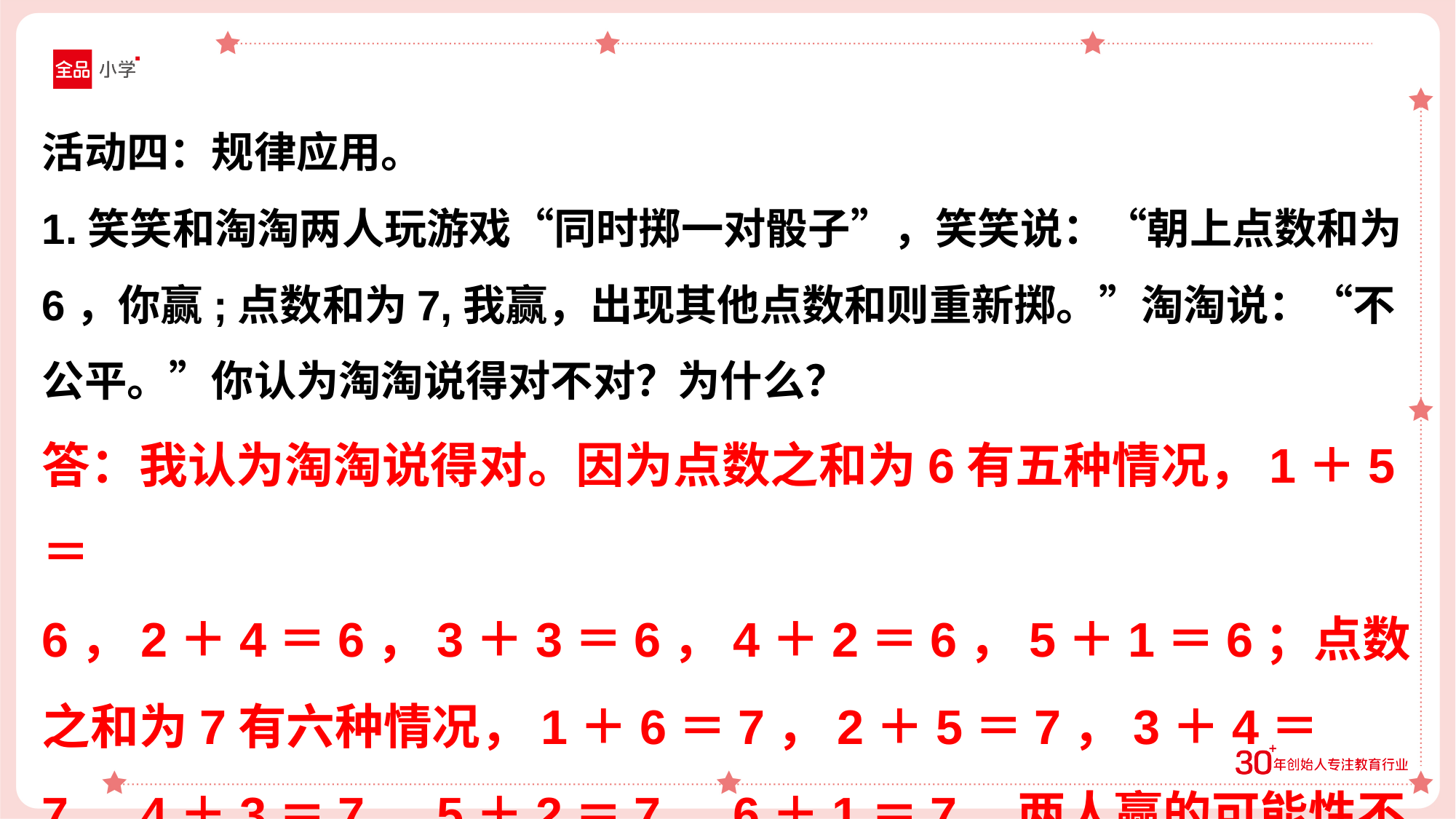

活动四：规律应用。
1.笑笑和淘淘两人玩游戏“同时掷一对骰子”，笑笑说：“朝上点数和为6，你赢;点数和为7,我赢，出现其他点数和则重新掷。”淘淘说：“不公平。”你认为淘淘说得对不对？为什么？
答：我认为淘淘说得对。因为点数之和为6有五种情况，1＋5＝
6，2＋4＝6，3＋3＝6，4＋2＝6，5＋1＝6；点数之和为7有六种情况，1＋6＝7，2＋5＝7，3＋4＝7，4＋3＝7，5＋2＝7，6＋1＝7。两人赢的可能性不同，所以淘淘说得对。（合理即可）